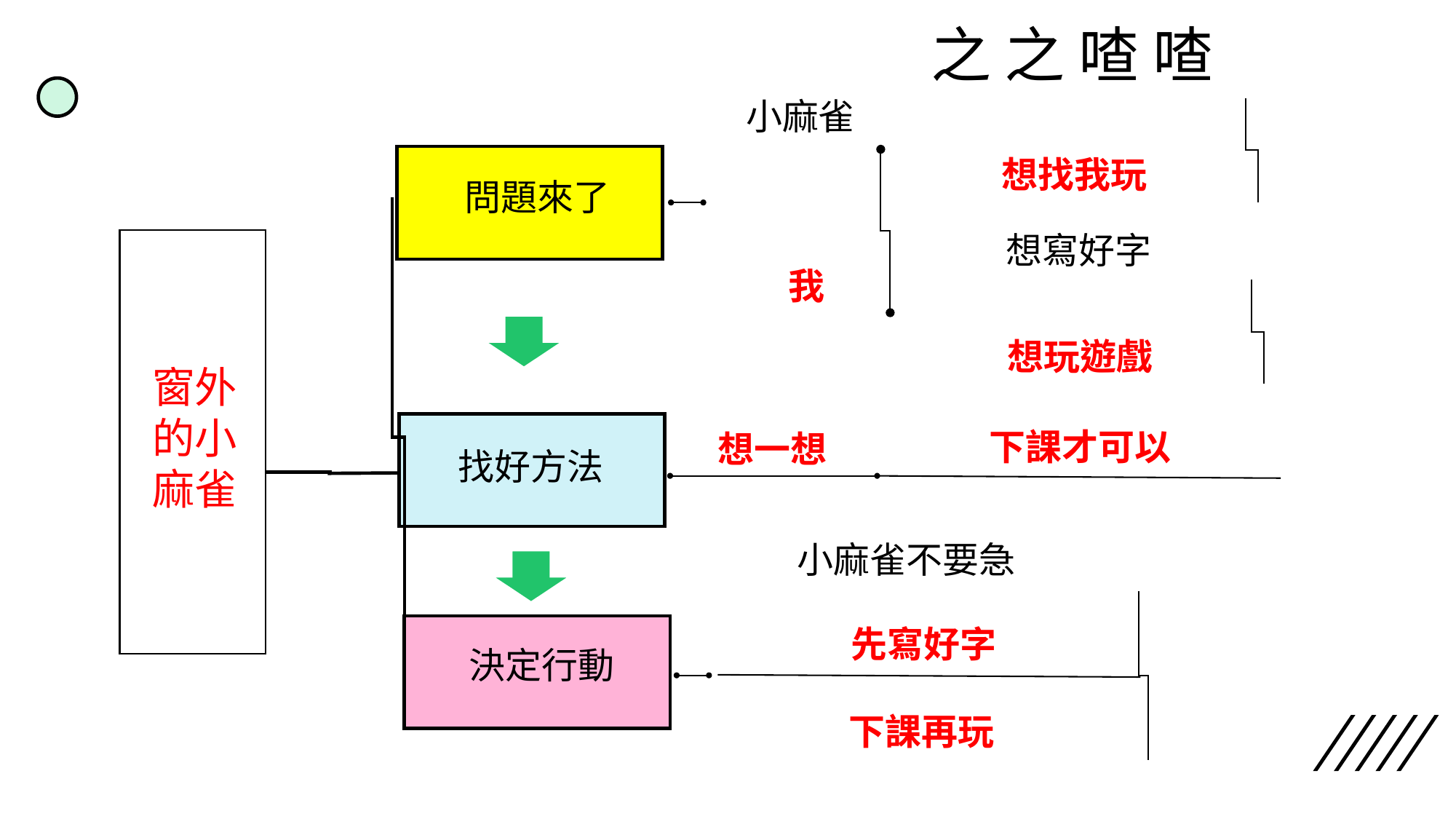

之 之 喳 喳
小麻雀
問題來了

想寫好字

找好方法

小麻雀不要急
決定行動

想找我玩
窗外的小麻雀
我
想玩遊戲
下課才可以
想一想
先寫好字
下課再玩